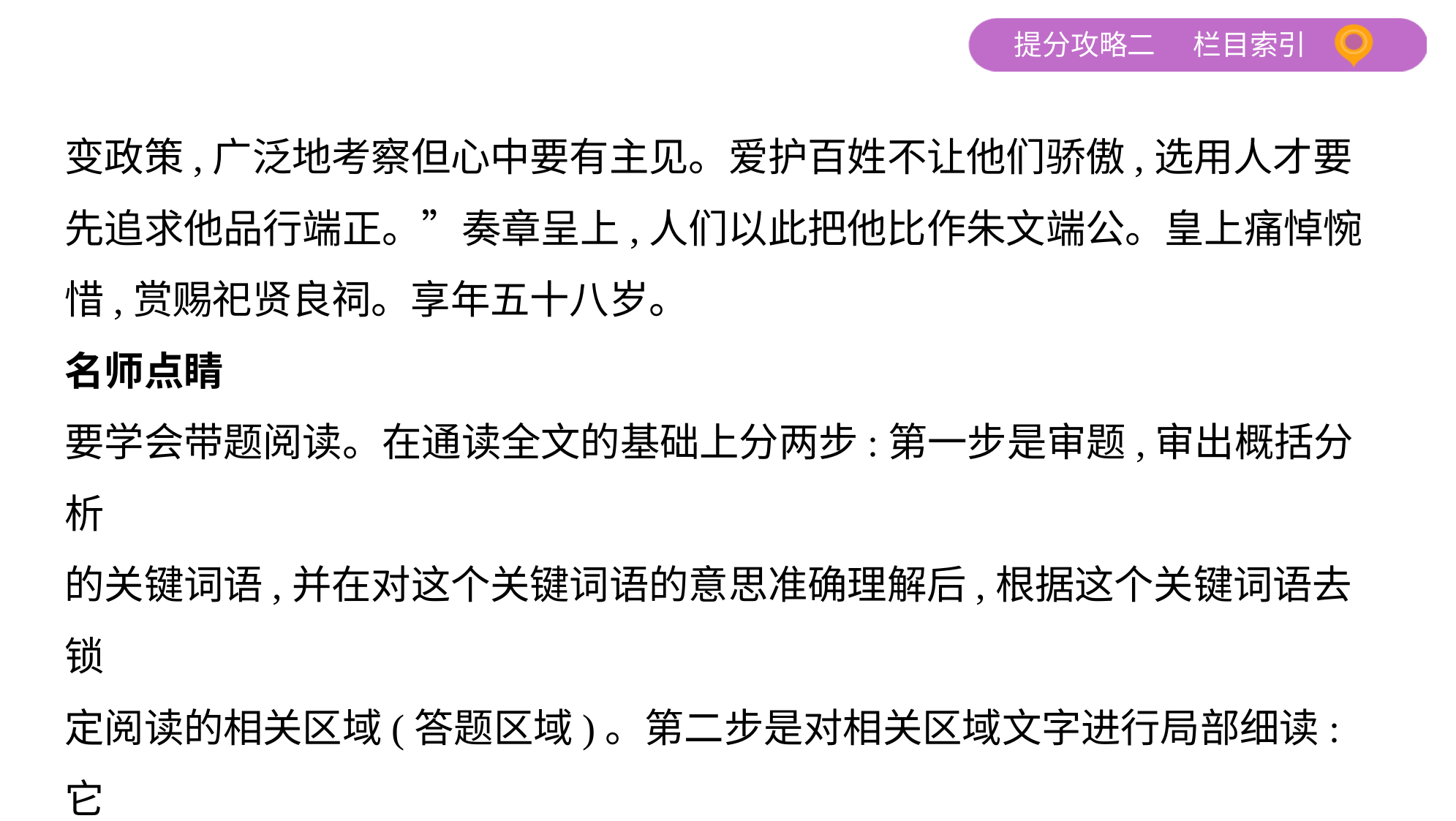

变政策,广泛地考察但心中要有主见。爱护百姓不让他们骄傲,选用人才要先追求他品行端正。”奏章呈上,人们以此把他比作朱文端公。皇上痛悼惋惜,赏赐祀贤良祠。享年五十八岁。
名师点睛
要学会带题阅读。在通读全文的基础上分两步:第一步是审题,审出概括分析
的关键词语,并在对这个关键词语的意思准确理解后,根据这个关键词语去锁
定阅读的相关区域(答题区域)。第二步是对相关区域文字进行局部细读:它
要写的对象是什么,能体现对象特点的关键词语是什么,分为几个小层写的,